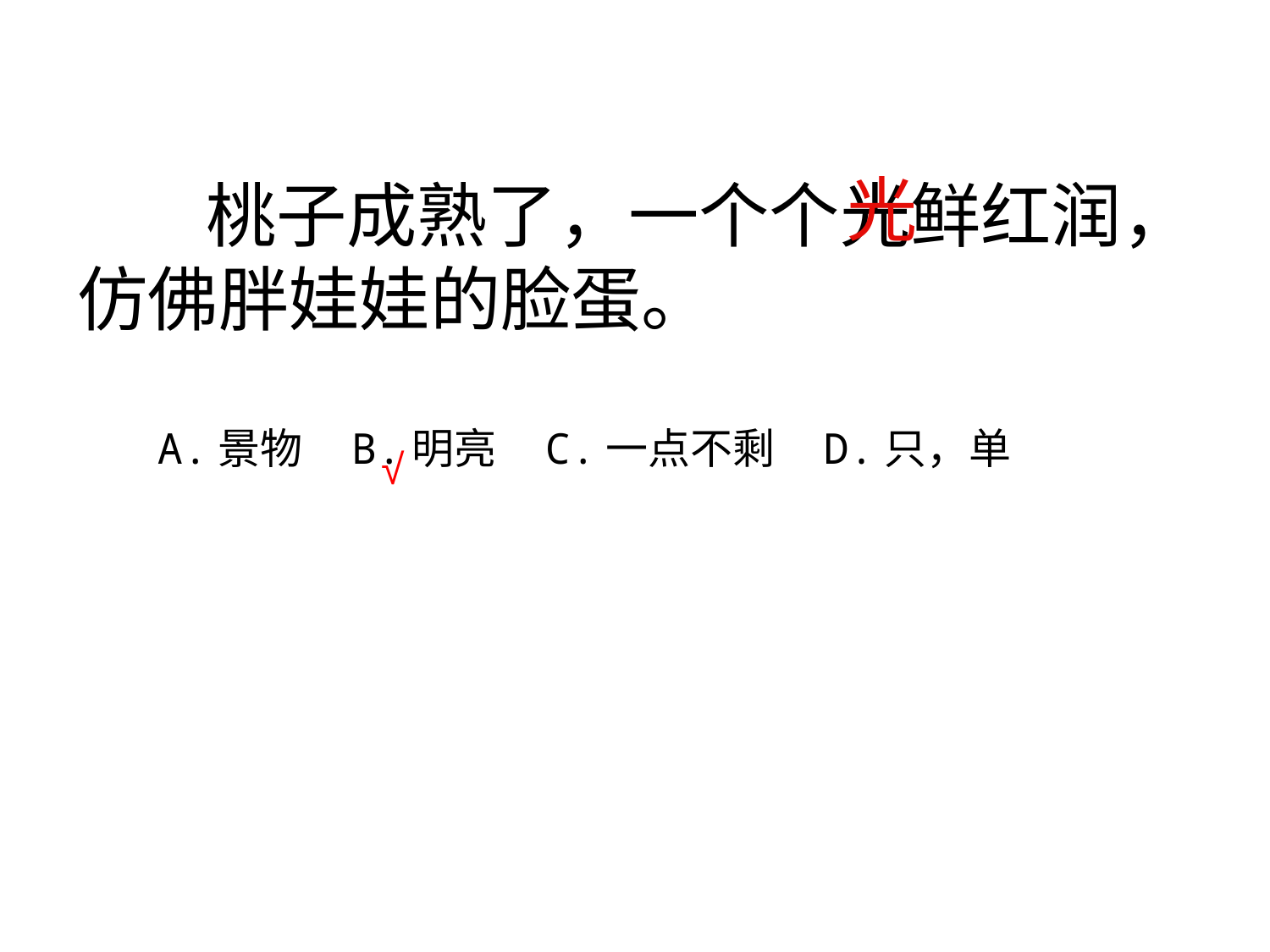

光
# 桃子成熟了，一个个光鲜红润，仿佛胖娃娃的脸蛋。
A.景物    B.明亮    C.一点不剩    D.只，单
√